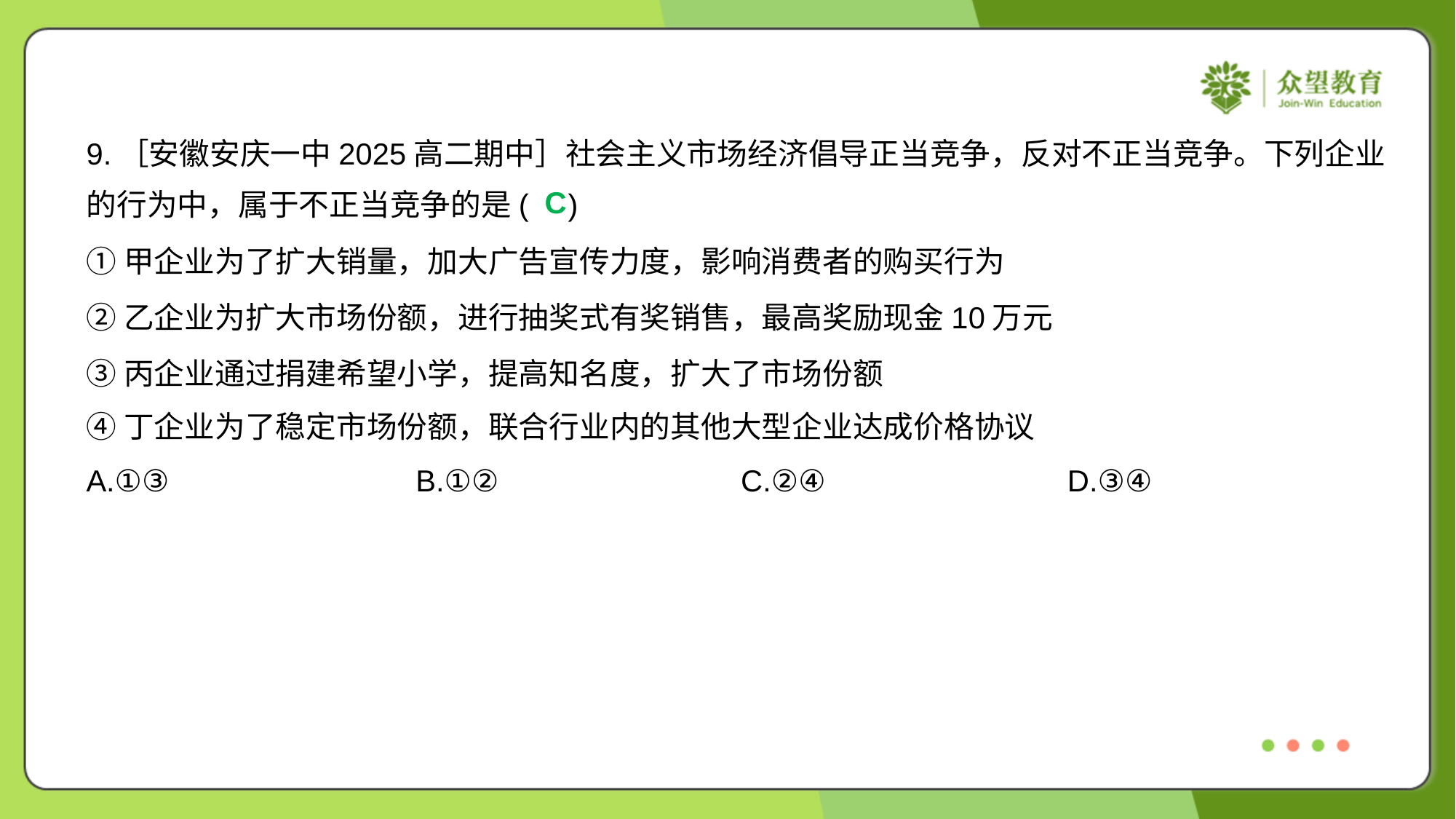

9.［安徽安庆一中2025高二期中］社会主义市场经济倡导正当竞争，反对不正当竞争。下列企业
的行为中，属于不正当竞争的是(     )
C
①甲企业为了扩大销量，加大广告宣传力度，影响消费者的购买行为
②乙企业为扩大市场份额，进行抽奖式有奖销售，最高奖励现金10万元
③丙企业通过捐建希望小学，提高知名度，扩大了市场份额
④丁企业为了稳定市场份额，联合行业内的其他大型企业达成价格协议
A.①③	B.①②	C.②④	D.③④